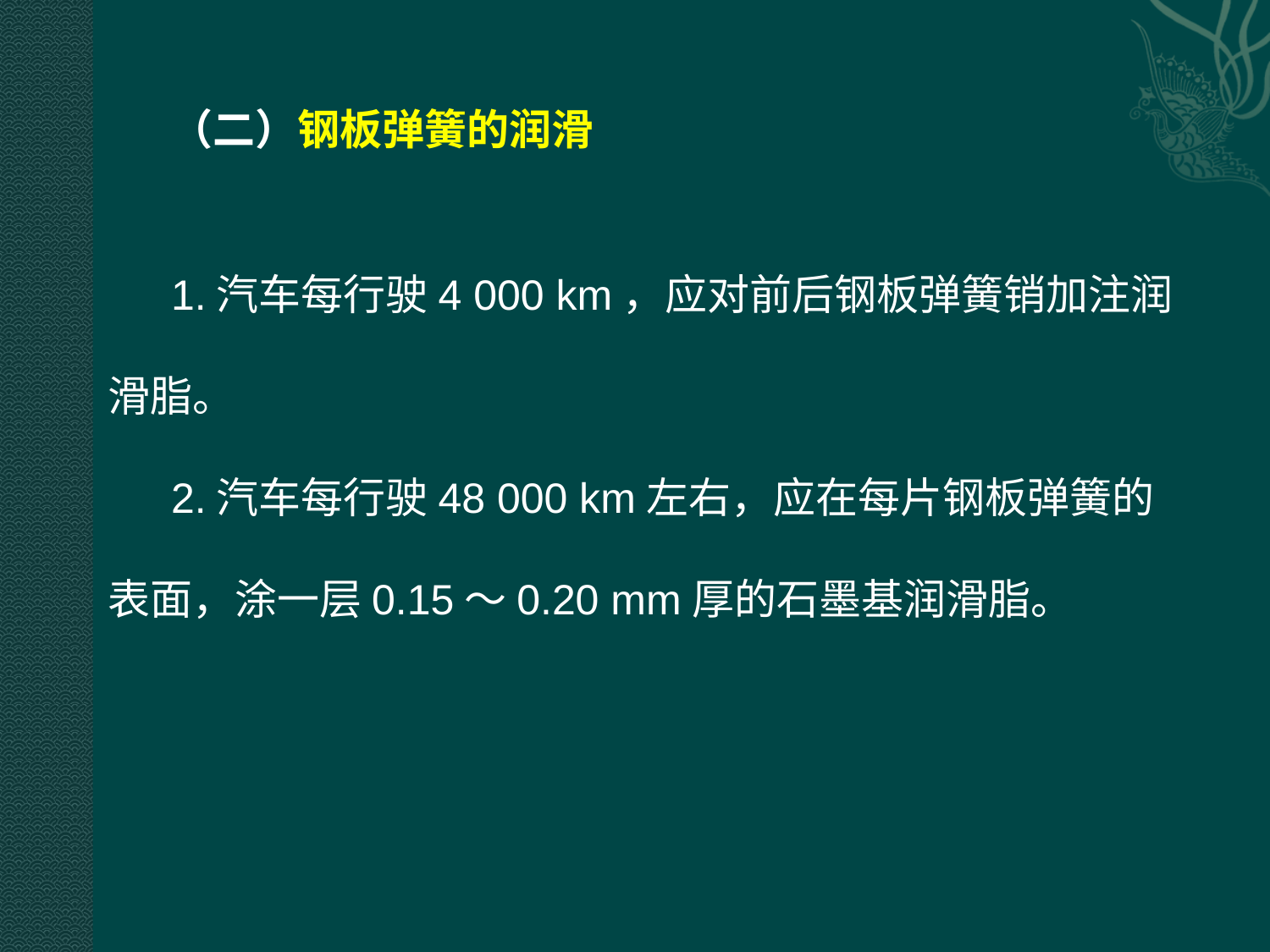

（二）钢板弹簧的润滑
1.汽车每行驶4 000 km，应对前后钢板弹簧销加注润滑脂。
2.汽车每行驶48 000 km左右，应在每片钢板弹簧的表面，涂一层0.15～0.20 mm厚的石墨基润滑脂。